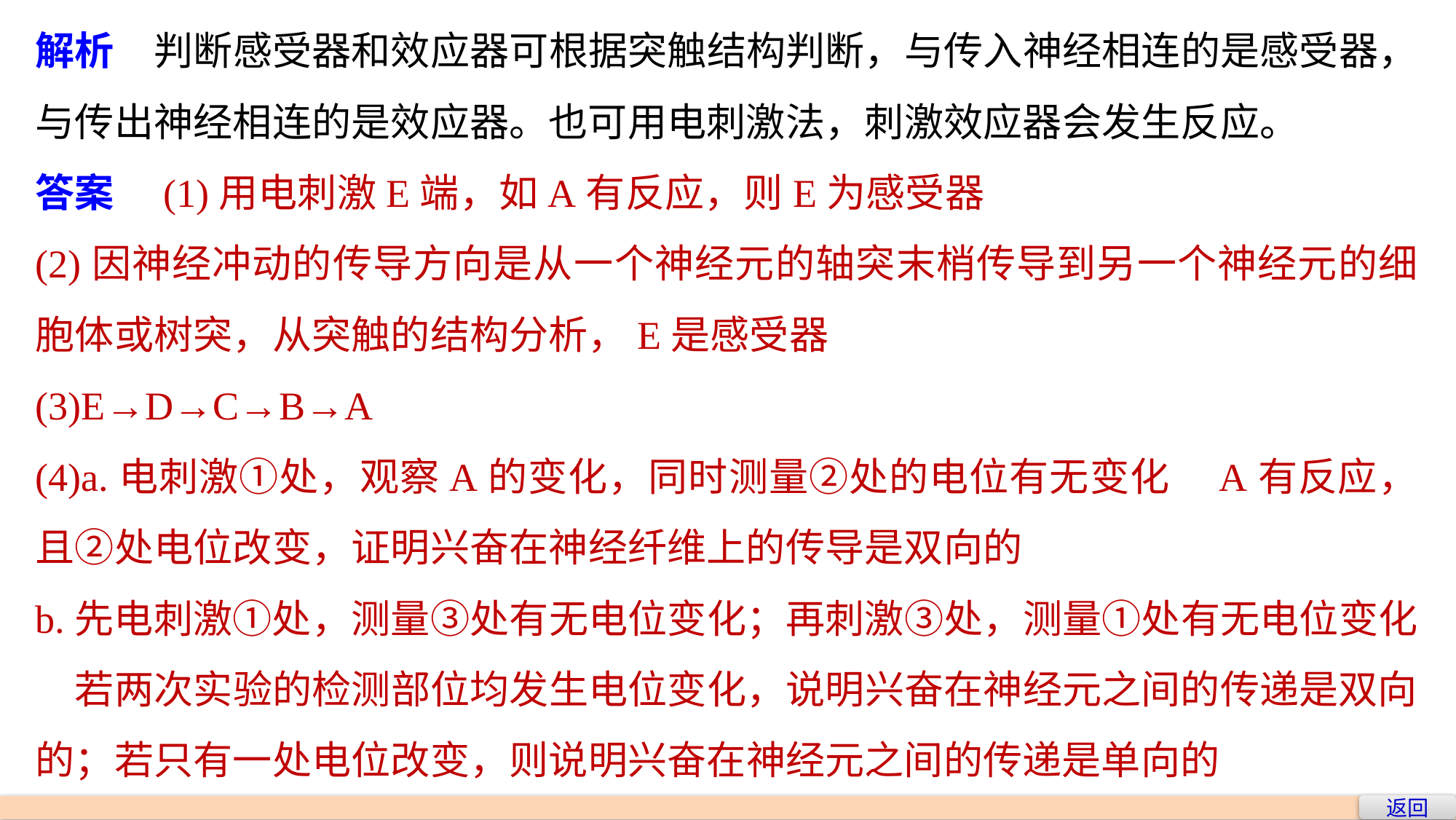

解析　判断感受器和效应器可根据突触结构判断，与传入神经相连的是感受器，与传出神经相连的是效应器。也可用电刺激法，刺激效应器会发生反应。
答案　(1)用电刺激E端，如A有反应，则E为感受器
(2)因神经冲动的传导方向是从一个神经元的轴突末梢传导到另一个神经元的细胞体或树突，从突触的结构分析，E是感受器
(3)E→D→C→B→A
(4)a.电刺激①处，观察A的变化，同时测量②处的电位有无变化　A有反应，且②处电位改变，证明兴奋在神经纤维上的传导是双向的
b.先电刺激①处，测量③处有无电位变化；再刺激③处，测量①处有无电位变化　若两次实验的检测部位均发生电位变化，说明兴奋在神经元之间的传递是双向的；若只有一处电位改变，则说明兴奋在神经元之间的传递是单向的
返回